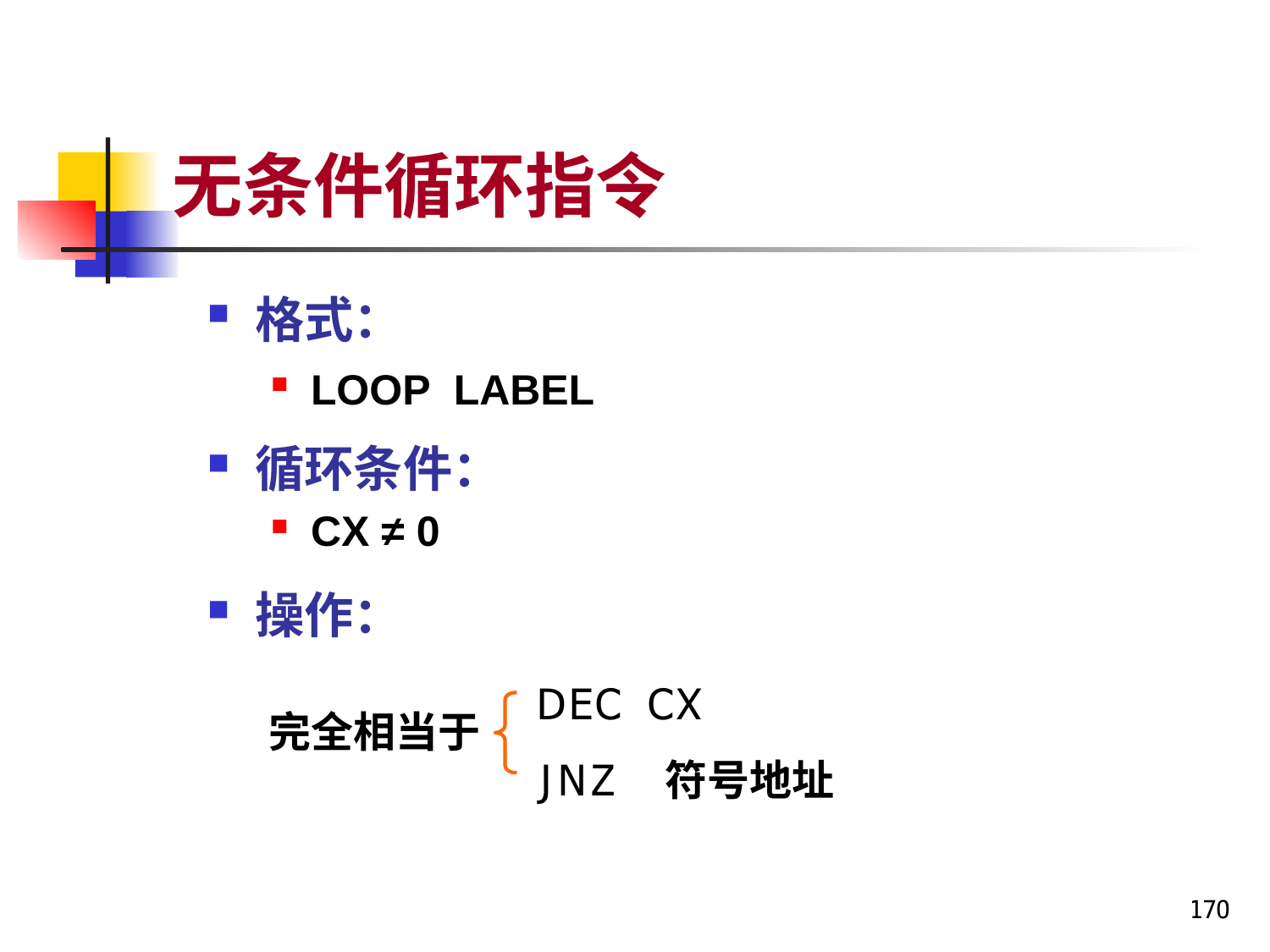

# 无条件循环指令
格式：
LOOP  LABEL
循环条件：
CX ≠ 0
操作：

DEC  CX
JNZ   符号地址

完全相当于
170